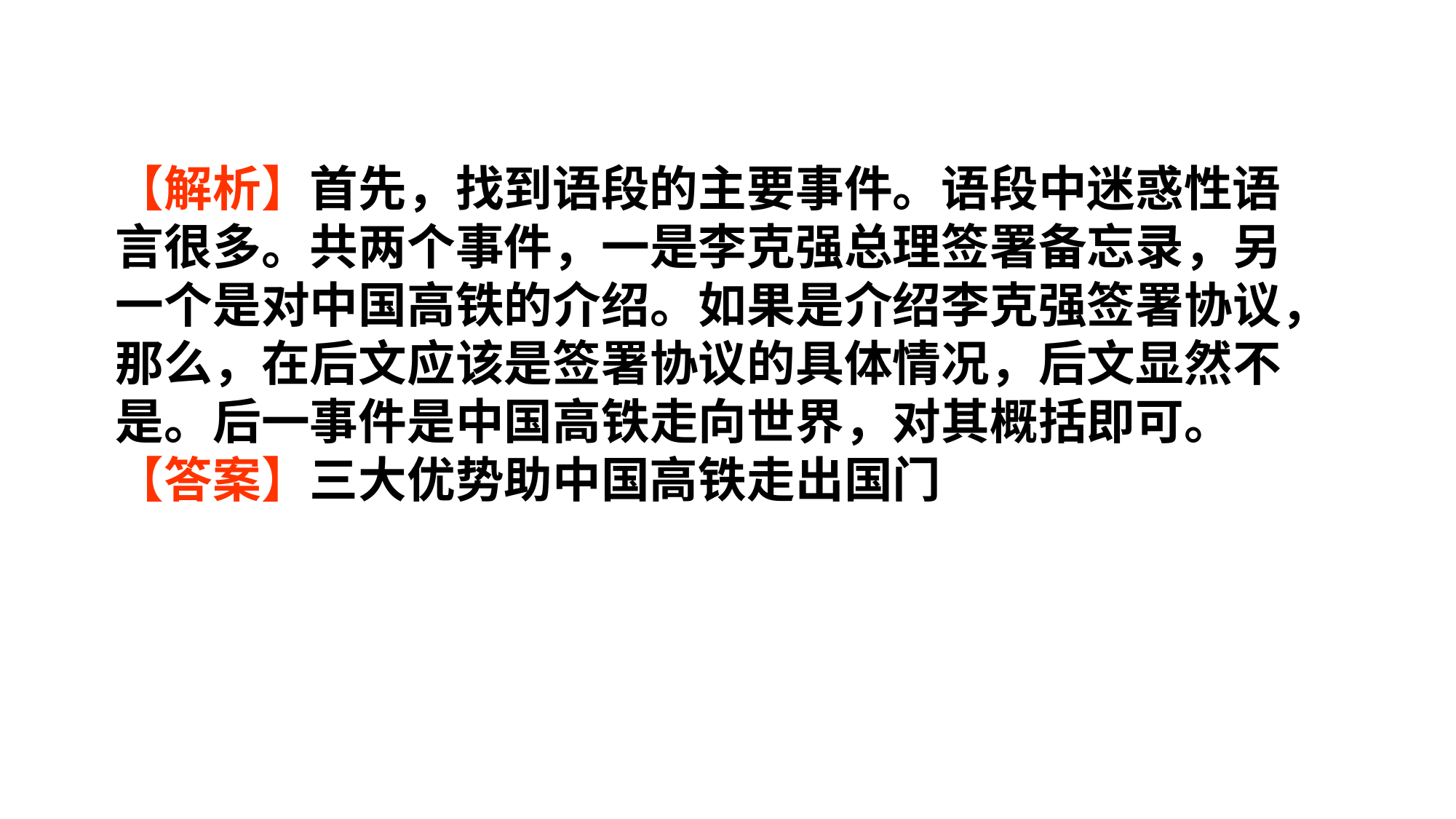

【解析】首先，找到语段的主要事件。语段中迷惑性语言很多。共两个事件，一是李克强总理签署备忘录，另一个是对中国高铁的介绍。如果是介绍李克强签署协议，那么，在后文应该是签署协议的具体情况，后文显然不是。后一事件是中国高铁走向世界，对其概括即可。
【答案】三大优势助中国高铁走出国门